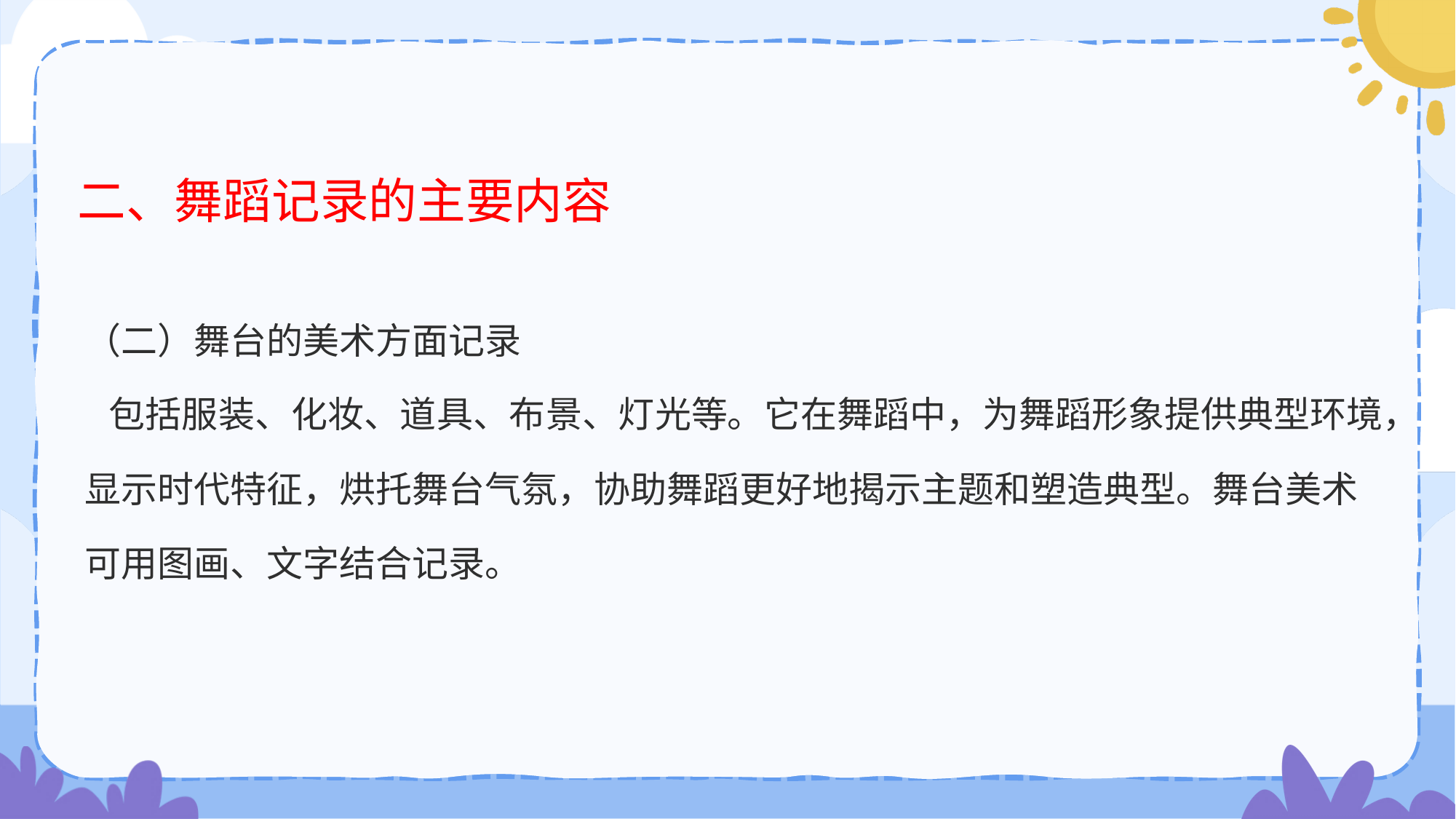

# 二、舞蹈记录的主要内容
（二）舞台的美术方面记录
   包括服装、化妆、道具、布景、灯光等。它在舞蹈中，为舞蹈形象提供典型环境，显示时代特征，烘托舞台气氛，协助舞蹈更好地揭示主题和塑造典型。舞台美术可用图画、文字结合记录。